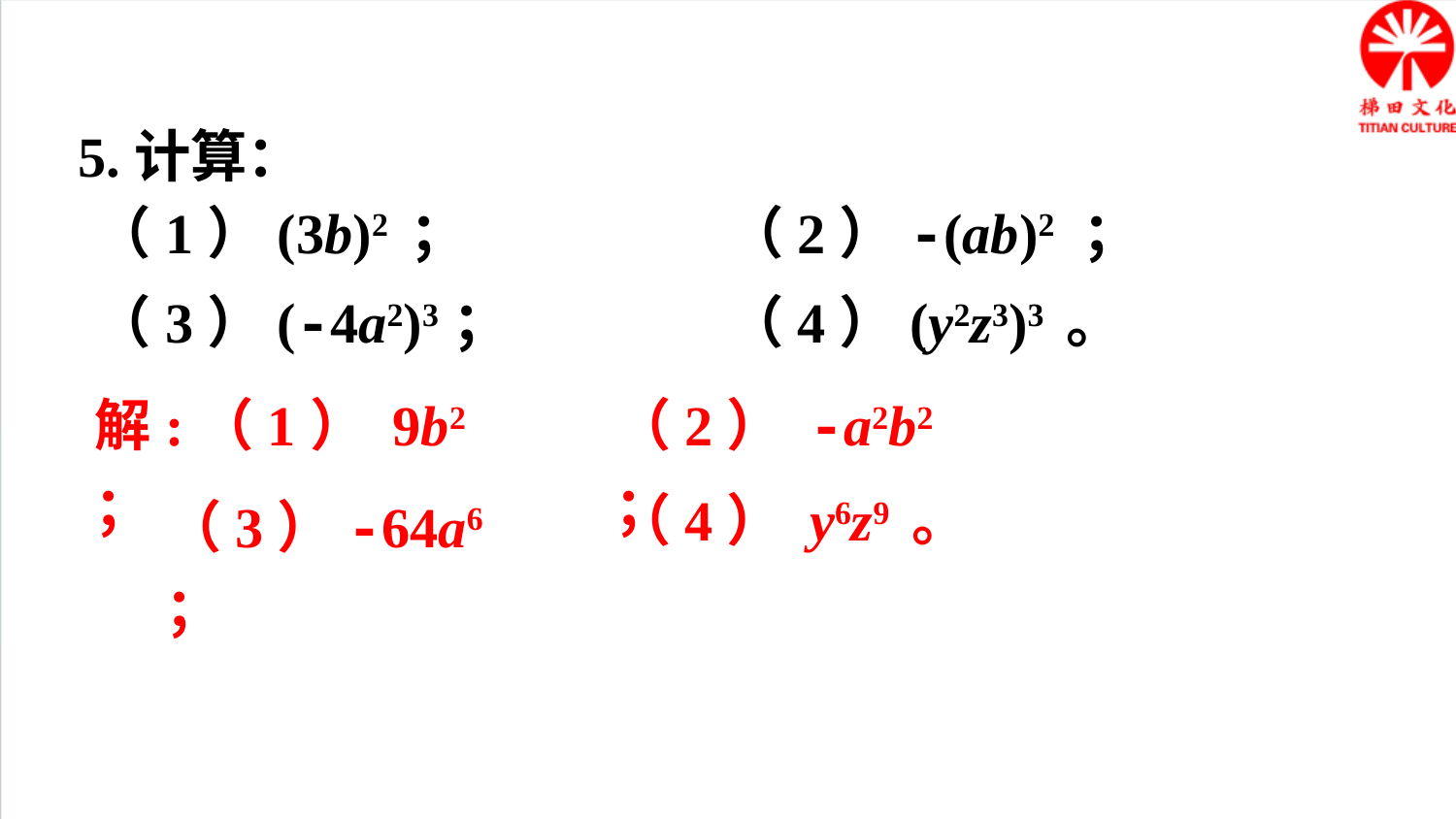

5.计算：
（1）(3b)2 ；
（2）-(ab)2 ；
（3）(-4a2)3；
（4）(y2z3)3 。
解:（1） 9b2 ；
（2） -a2b2 ；
（4） y6z9 。
（3）-64a6 ；